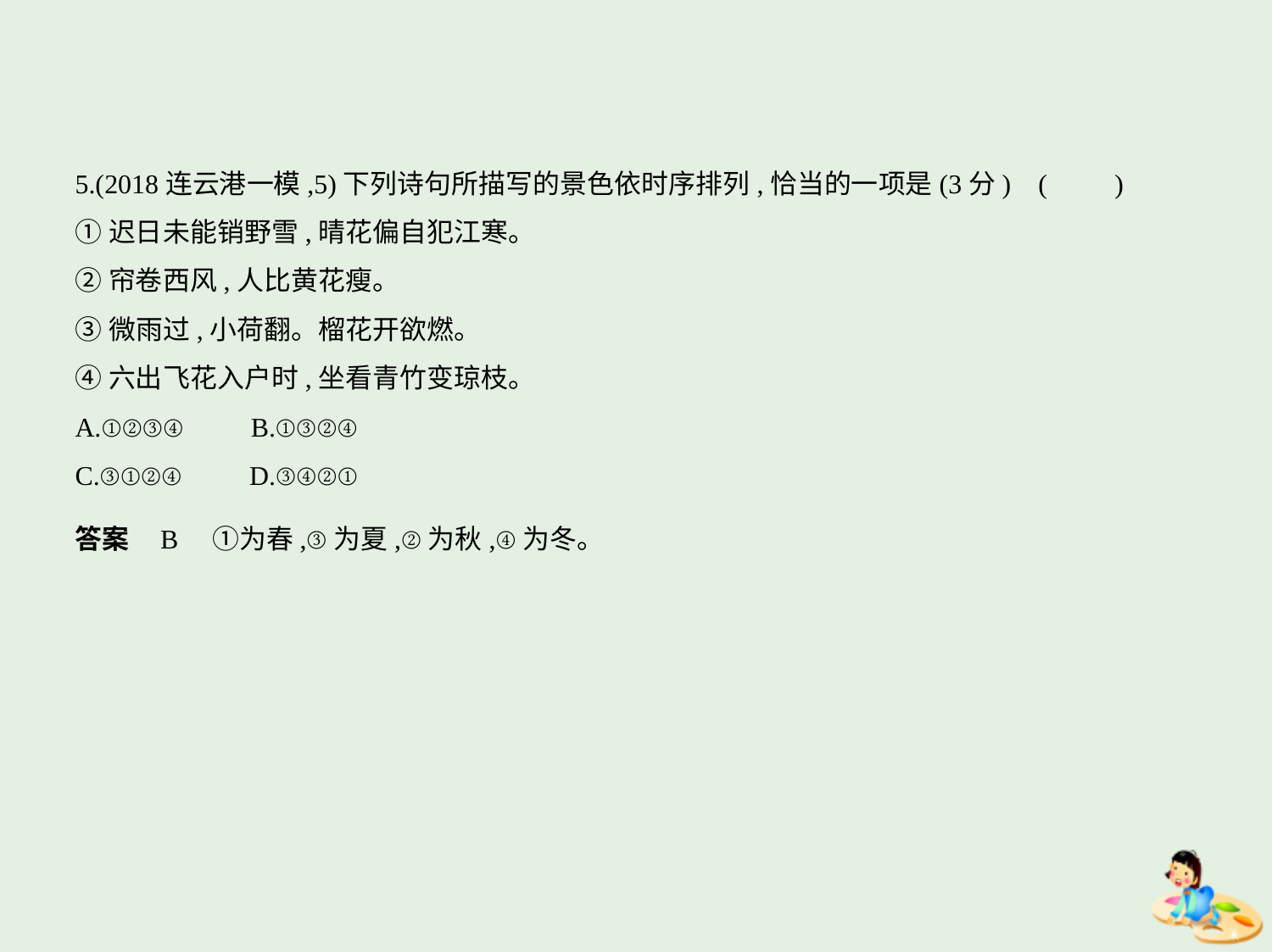

5.(2018连云港一模,5)下列诗句所描写的景色依时序排列,恰当的一项是(3分) (　　)
①迟日未能销野雪,晴花偏自犯江寒。
②帘卷西风,人比黄花瘦。
③微雨过,小荷翻。榴花开欲燃。
④六出飞花入户时,坐看青竹变琼枝。
A.①②③④　　B.①③②④
C.③①②④　　D.③④②①
答案    B　①为春,③为夏,②为秋,④为冬。